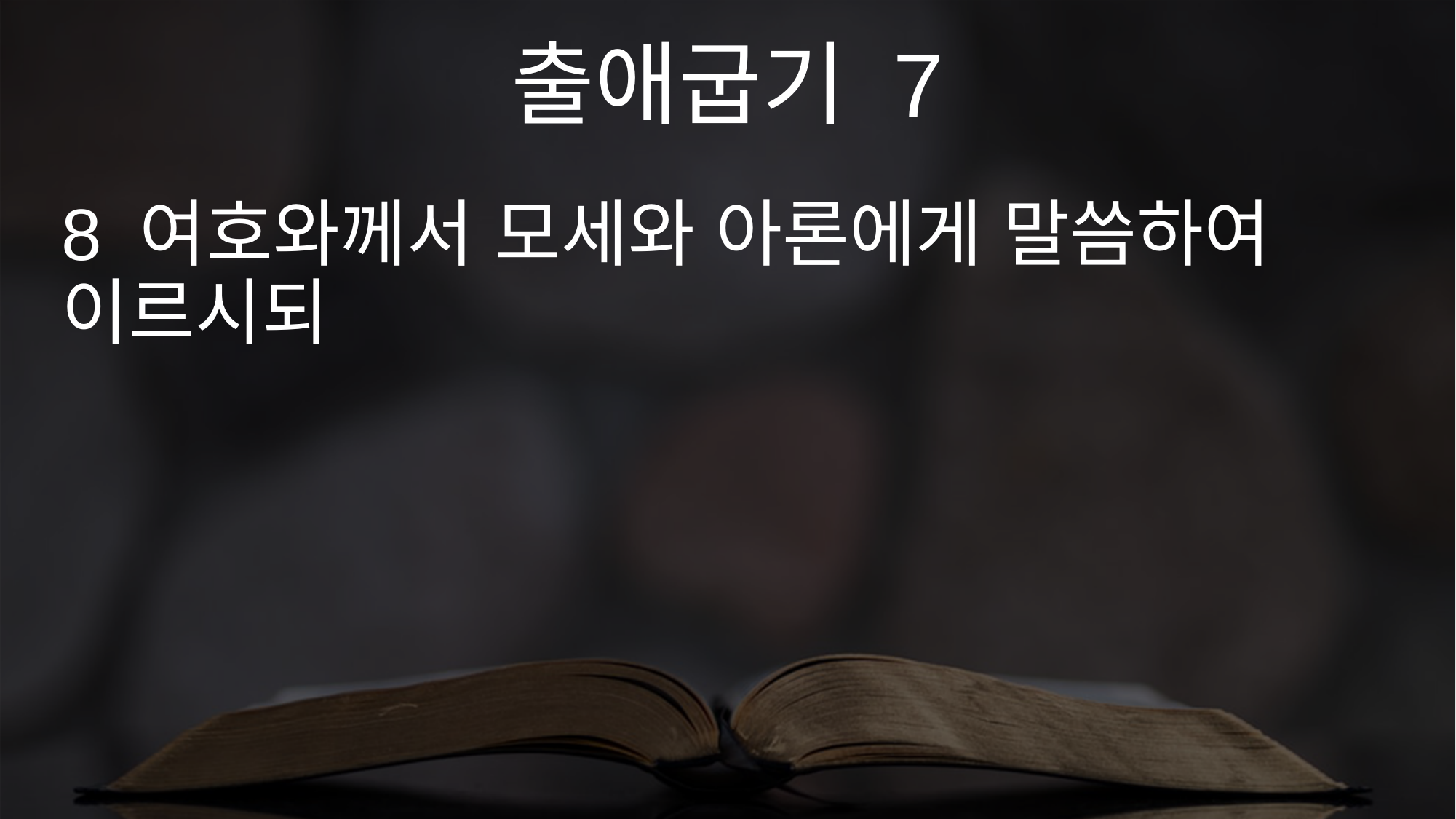

출애굽기 7
8 여호와께서 모세와 아론에게 말씀하여 이르시되